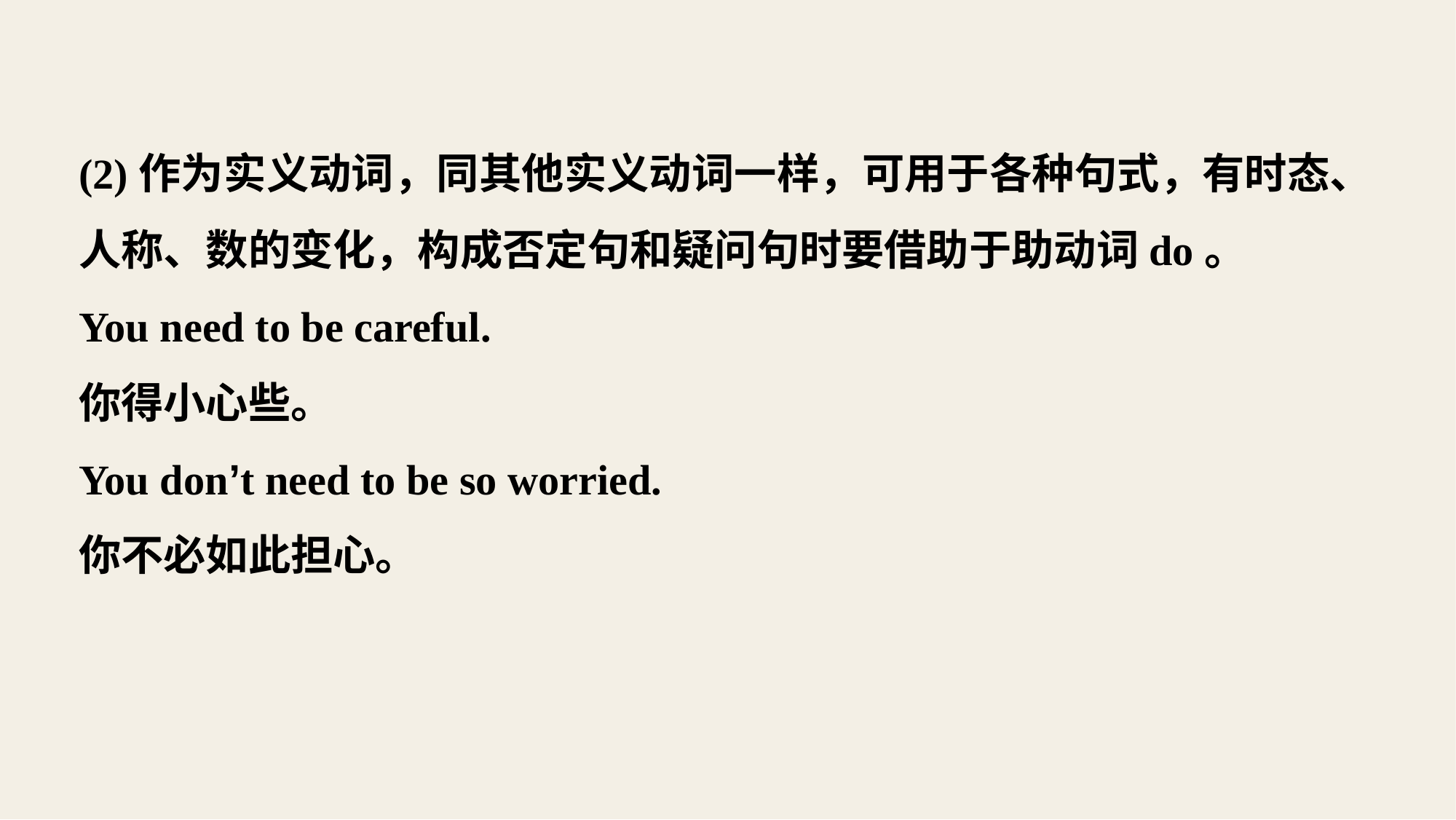

(2)作为实义动词，同其他实义动词一样，可用于各种句式，有时态、人称、数的变化，构成否定句和疑问句时要借助于助动词do。
You need to be careful.
你得小心些。
You don’t need to be so worried.
你不必如此担心。